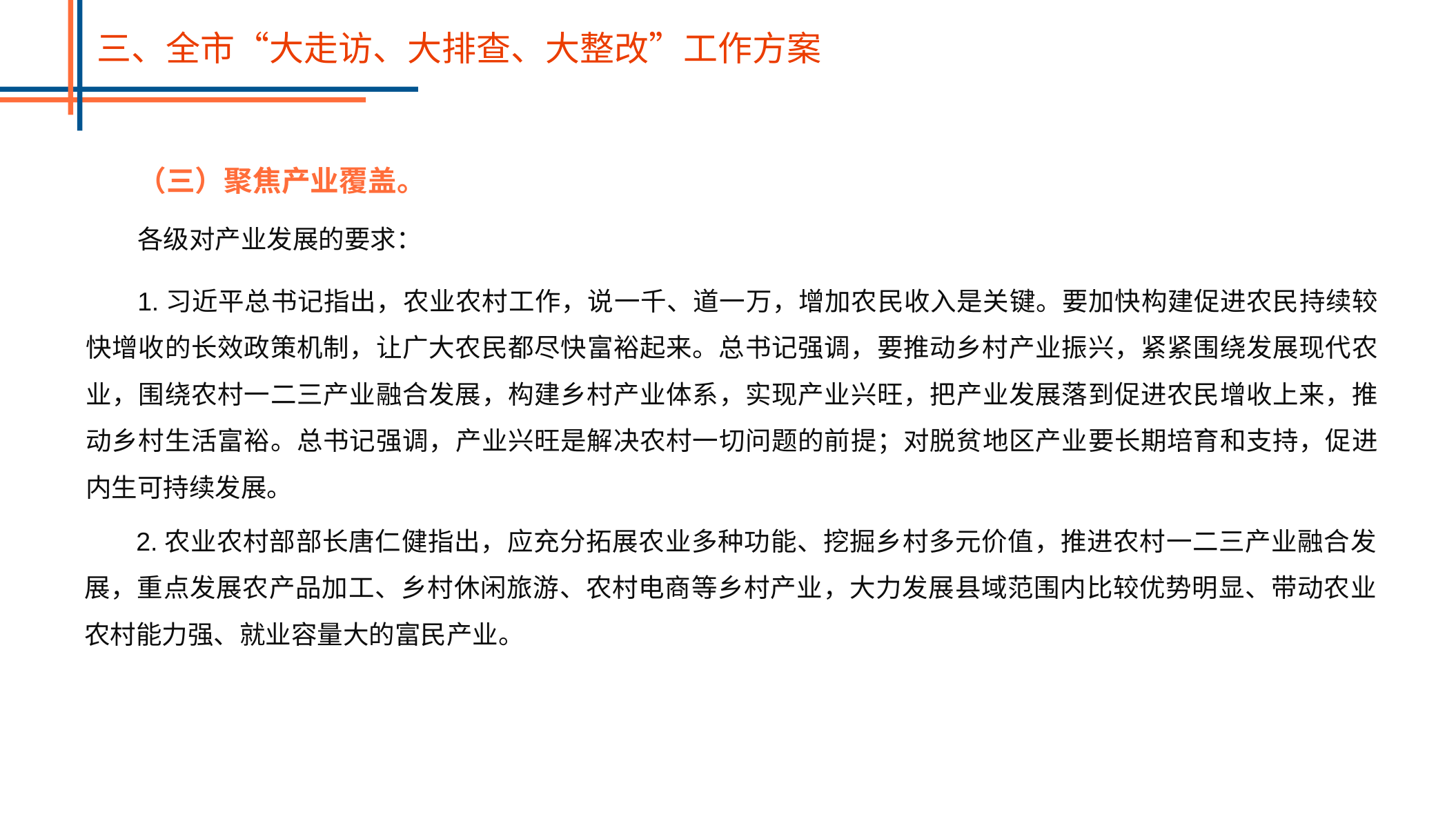

三、全市“大走访、大排查、大整改”工作方案

（三）聚焦产业覆盖。
各级对产业发展的要求：
1.习近平总书记指出，农业农村工作，说一千、道一万，增加农民收入是关键。要加快构建促进农民持续较快增收的长效政策机制，让广大农民都尽快富裕起来。总书记强调，要推动乡村产业振兴，紧紧围绕发展现代农业，围绕农村一二三产业融合发展，构建乡村产业体系，实现产业兴旺，把产业发展落到促进农民增收上来，推动乡村生活富裕。总书记强调，产业兴旺是解决农村一切问题的前提；对脱贫地区产业要长期培育和支持，促进内生可持续发展。
2.农业农村部部长唐仁健指出，应充分拓展农业多种功能、挖掘乡村多元价值，推进农村一二三产业融合发展，重点发展农产品加工、乡村休闲旅游、农村电商等乡村产业，大力发展县域范围内比较优势明显、带动农业农村能力强、就业容量大的富民产业。